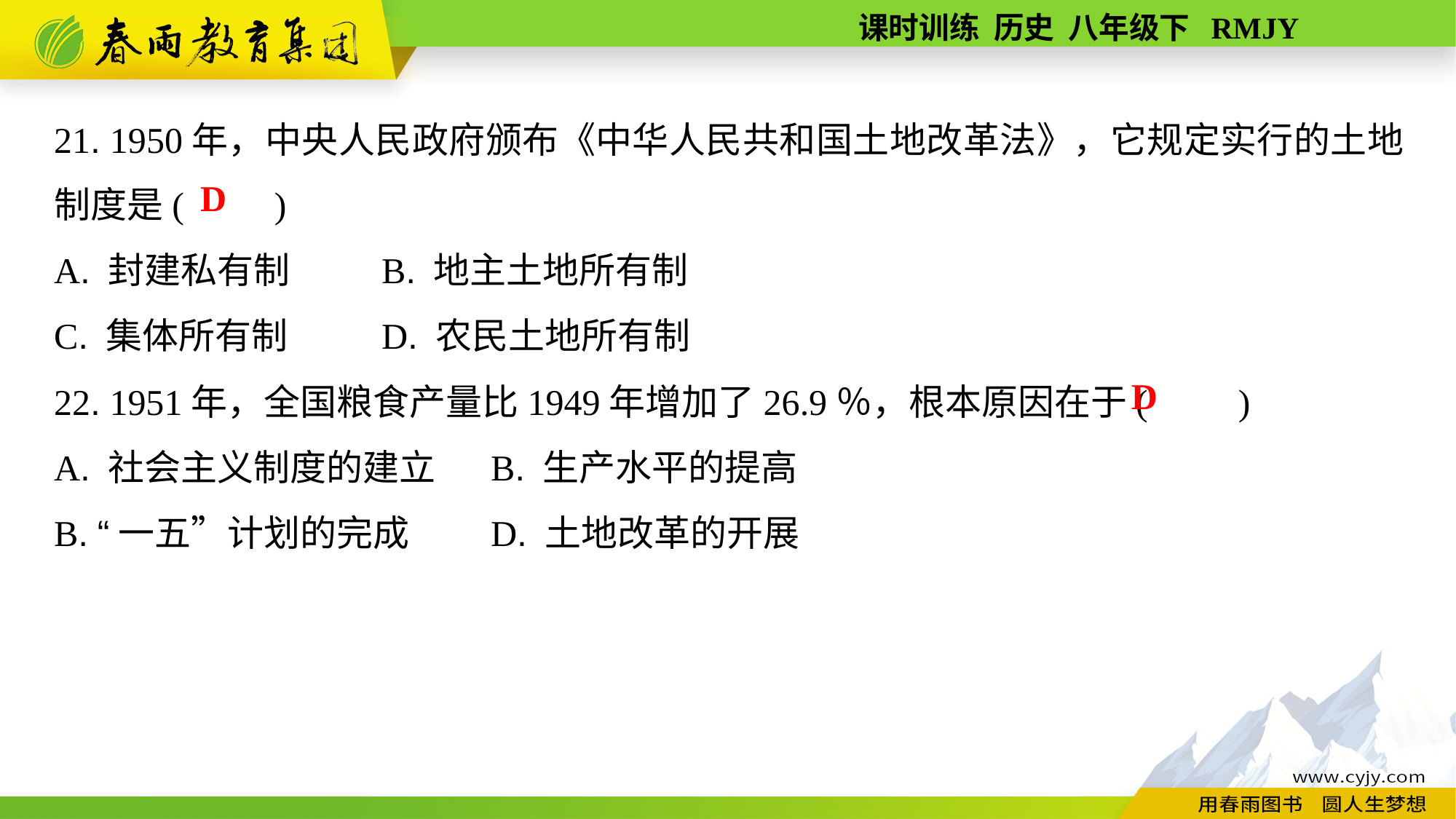

21. 1950年，中央人民政府颁布《中华人民共和国土地改革法》，它规定实行的土地制度是(　　)
A. 封建私有制	B. 地主土地所有制
C. 集体所有制	D. 农民土地所有制
22. 1951年，全国粮食产量比1949年增加了26.9％，根本原因在于(　　)
A. 社会主义制度的建立	B. 生产水平的提高
B. “一五”计划的完成	D. 土地改革的开展
D
D